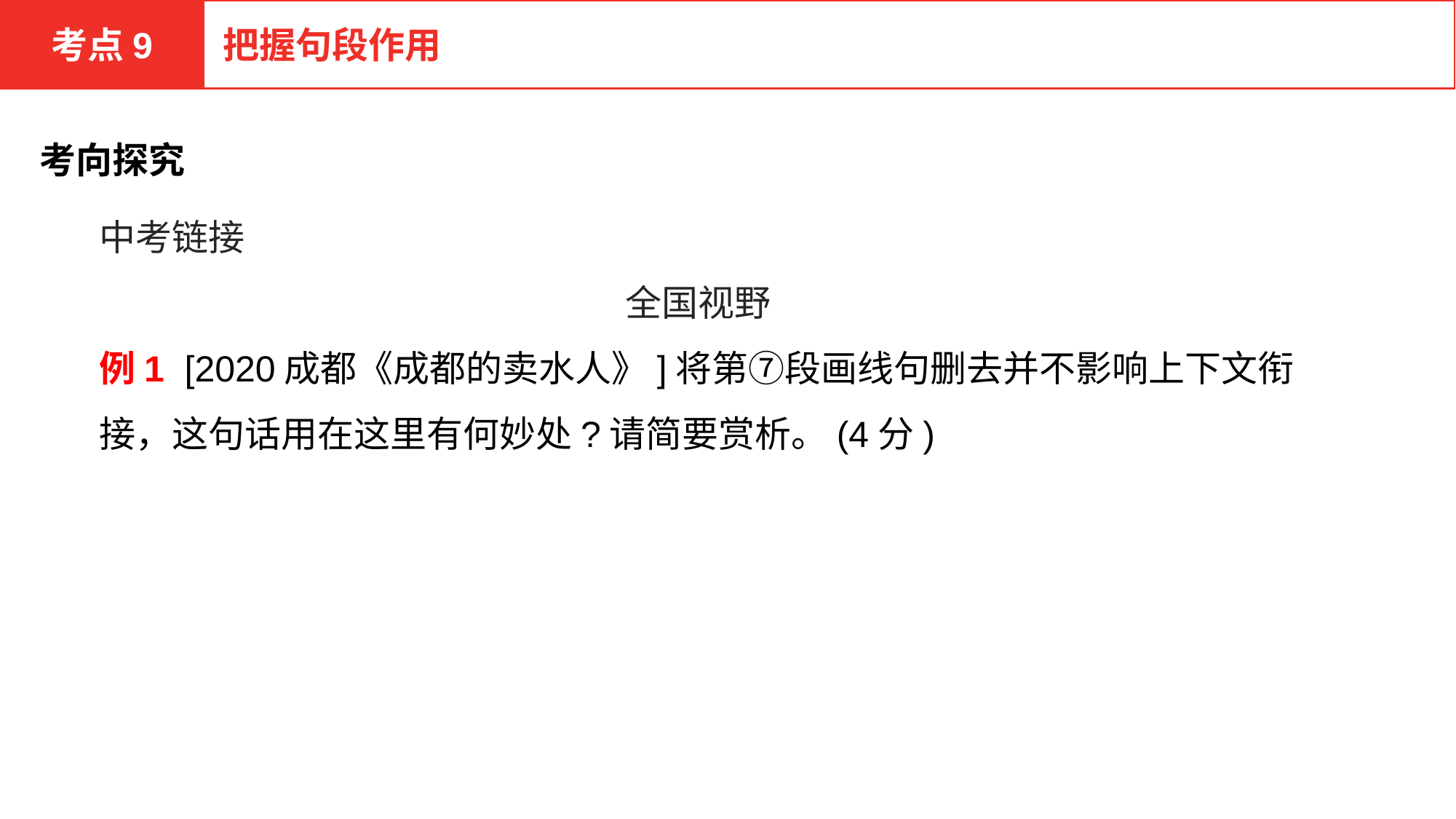

考点9
把握句段作用
考向探究
中考链接
全国视野
例1  [2020成都《成都的卖水人》]将第⑦段画线句删去并不影响上下文衔接，这句话用在这里有何妙处?请简要赏析。(4分)